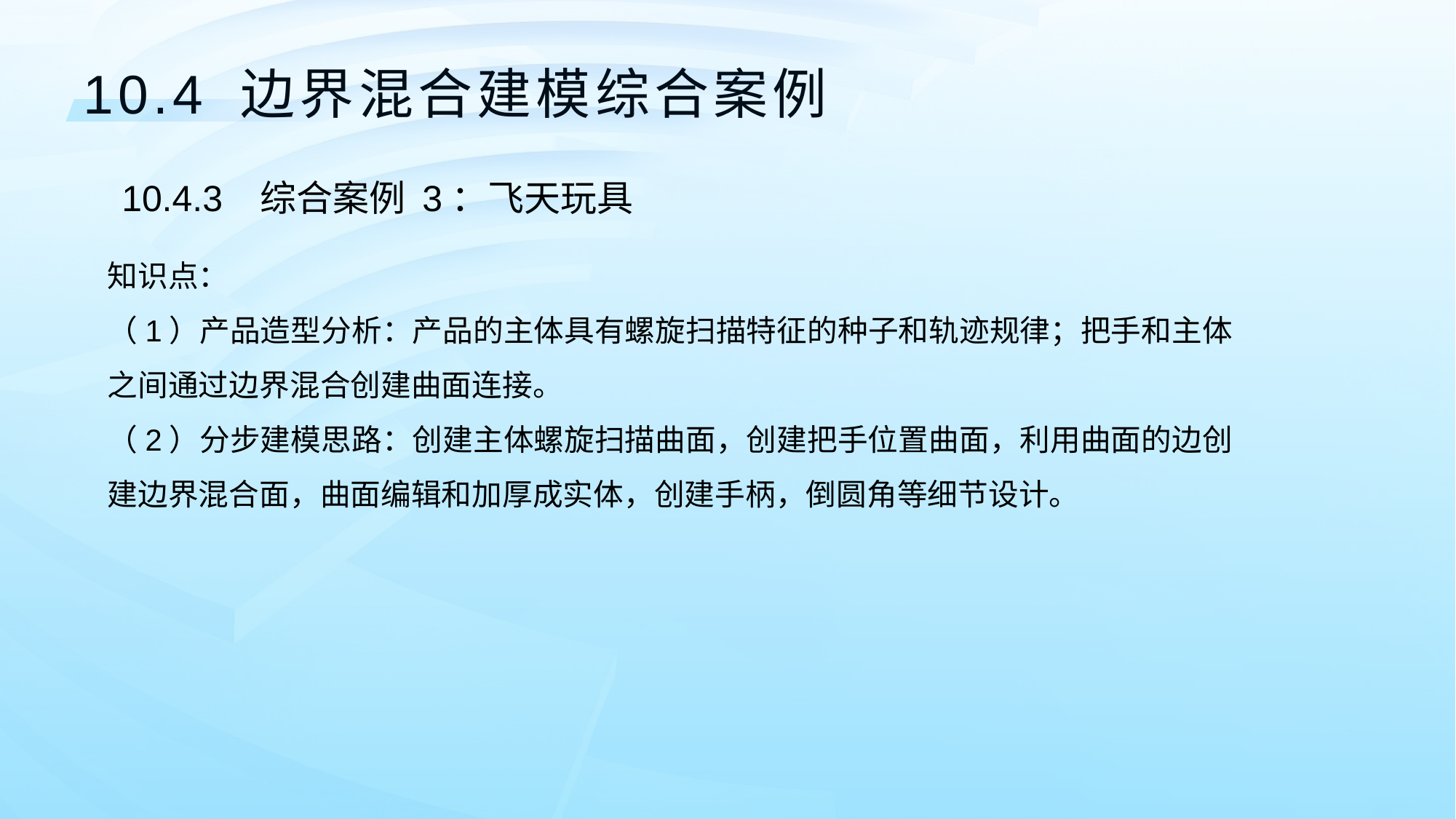

10.4 边界混合建模综合案例
10.4.3	  综合案例 3：飞天玩具
知识点：
（1）产品造型分析：产品的主体具有螺旋扫描特征的种子和轨迹规律；把手和主体之间通过边界混合创建曲面连接。
（2）分步建模思路：创建主体螺旋扫描曲面，创建把手位置曲面，利用曲面的边创建边界混合面，曲面编辑和加厚成实体，创建手柄，倒圆角等细节设计。